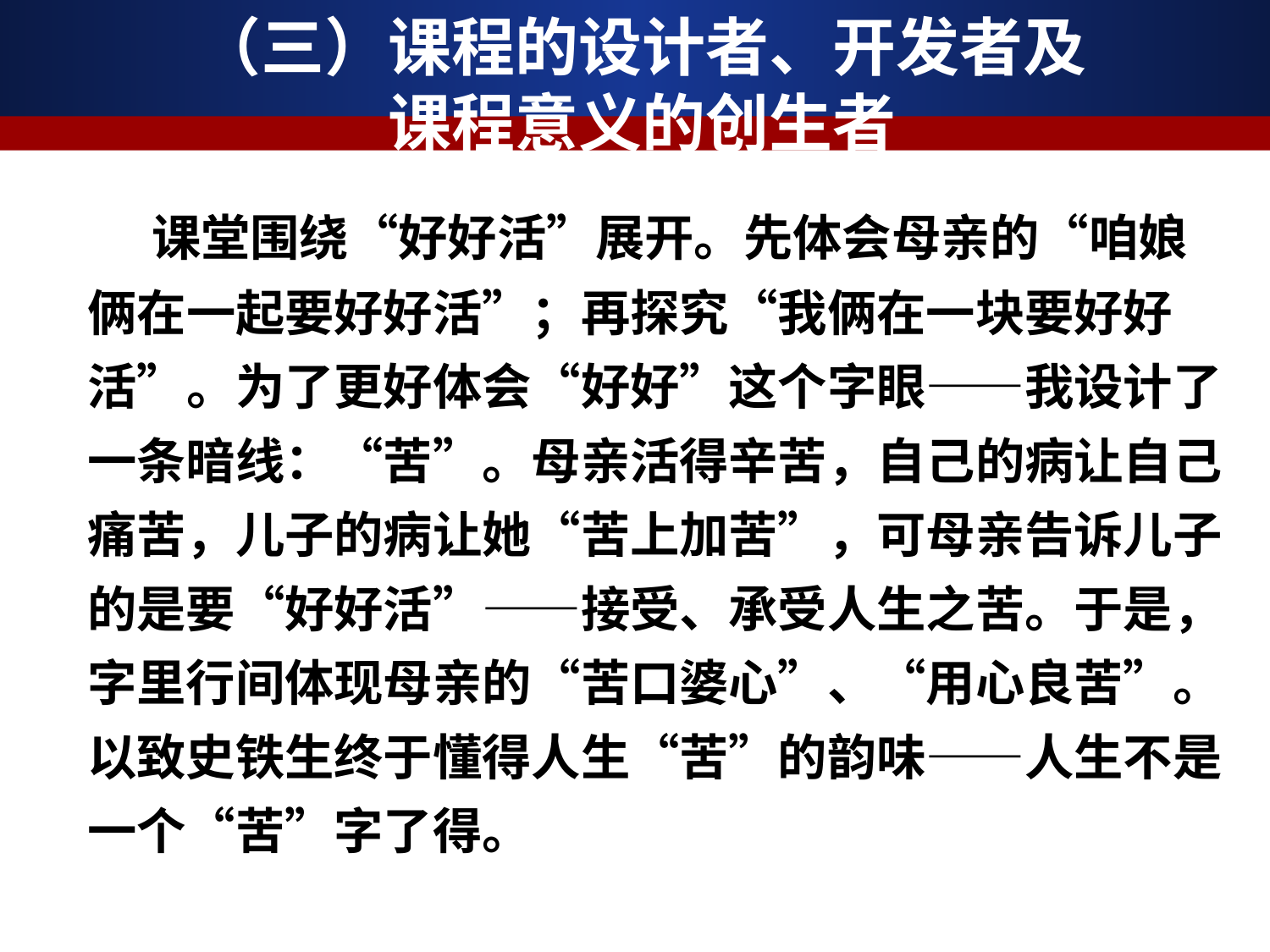

# （三）课程的设计者、开发者及 课程意义的创生者
    课堂围绕“好好活”展开。先体会母亲的“咱娘俩在一起要好好活”；再探究“我俩在一块要好好活”。为了更好体会“好好”这个字眼——我设计了一条暗线：“苦”。母亲活得辛苦，自己的病让自己痛苦，儿子的病让她“苦上加苦”，可母亲告诉儿子的是要“好好活”——接受、承受人生之苦。于是，字里行间体现母亲的“苦口婆心”、“用心良苦”。以致史铁生终于懂得人生“苦”的韵味——人生不是一个“苦”字了得。